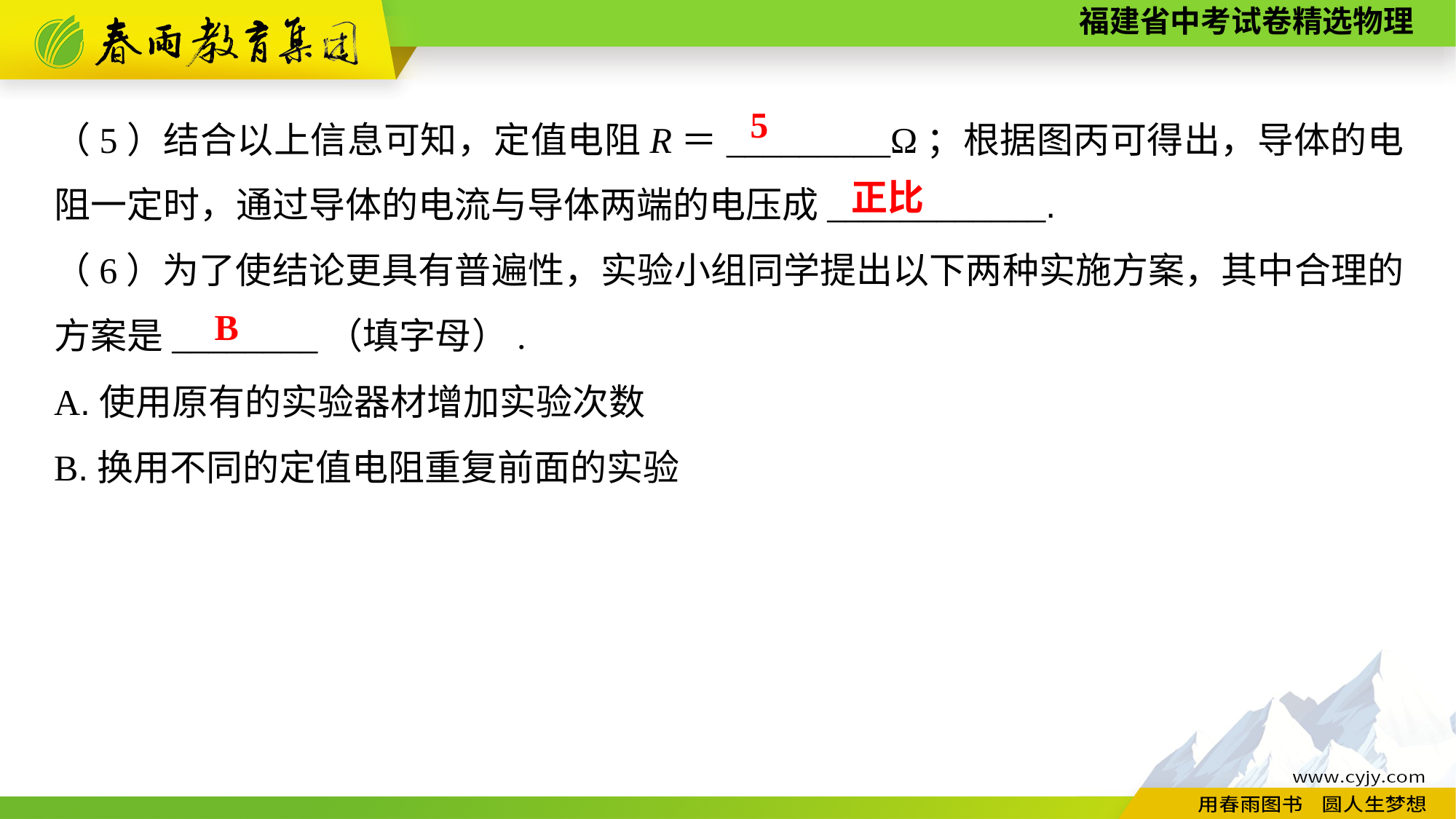

（5）结合以上信息可知，定值电阻R＝_________Ω；根据图丙可得出，导体的电阻一定时，通过导体的电流与导体两端的电压成____________.
（6）为了使结论更具有普遍性，实验小组同学提出以下两种实施方案，其中合理的方案是________（填字母）.
A.使用原有的实验器材增加实验次数
B.换用不同的定值电阻重复前面的实验
5
正比
B